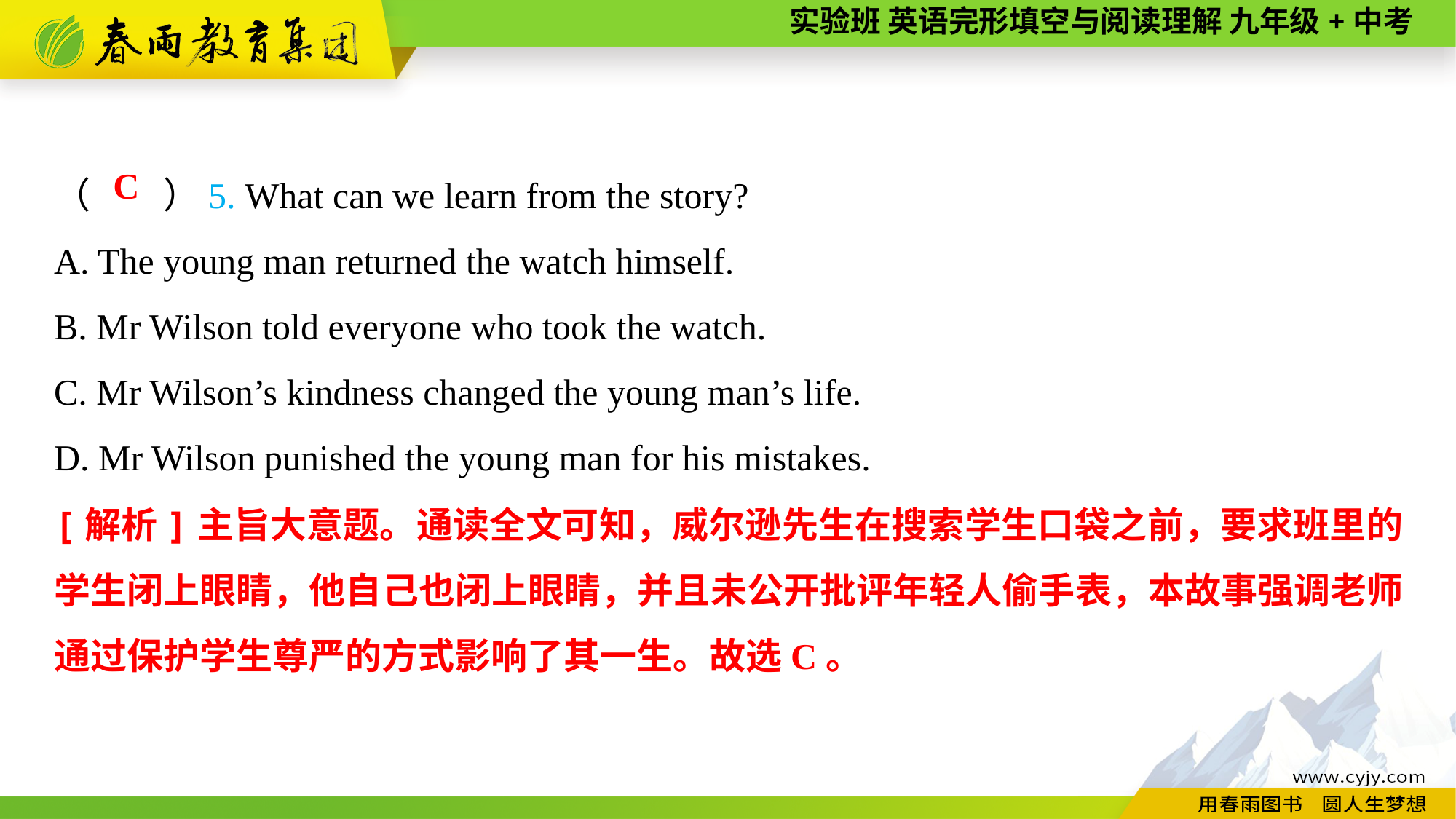

（　　）5. What can we learn from the story?
A. The young man returned the watch himself.
B. Mr Wilson told everyone who took the watch.
C. Mr Wilson’s kindness changed the young man’s life.
D. Mr Wilson punished the young man for his mistakes.
C
[解析]主旨大意题。通读全文可知，威尔逊先生在搜索学生口袋之前，要求班里的学生闭上眼睛，他自己也闭上眼睛，并且未公开批评年轻人偷手表，本故事强调老师通过保护学生尊严的方式影响了其一生。故选C。